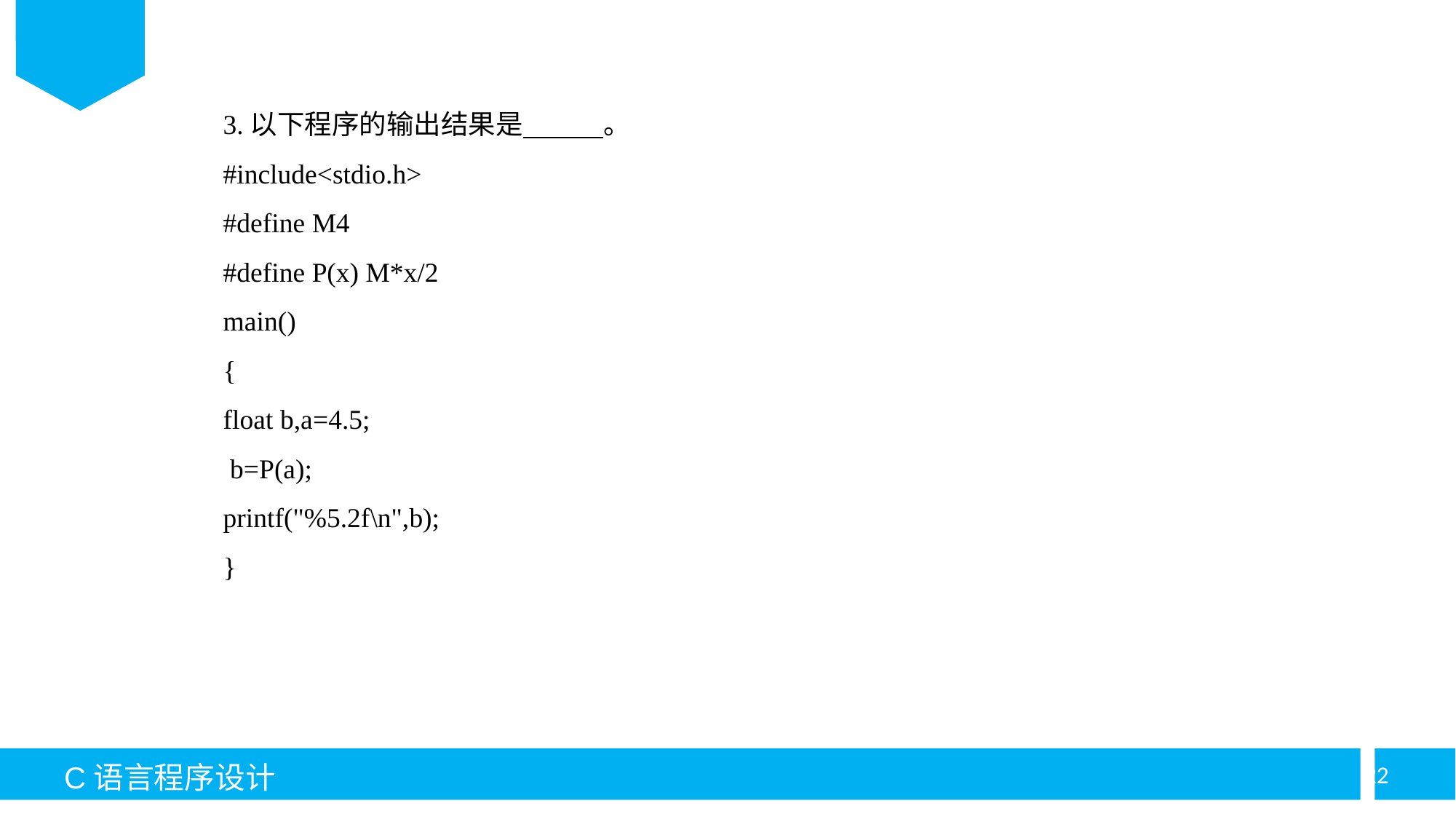

3.以下程序的输出结果是             。
#include<stdio.h>
#define M4
#define P(x) M*x/2
main()
{
float b,a=4.5;
 b=P(a);
printf("%5.2f\n",b);
}